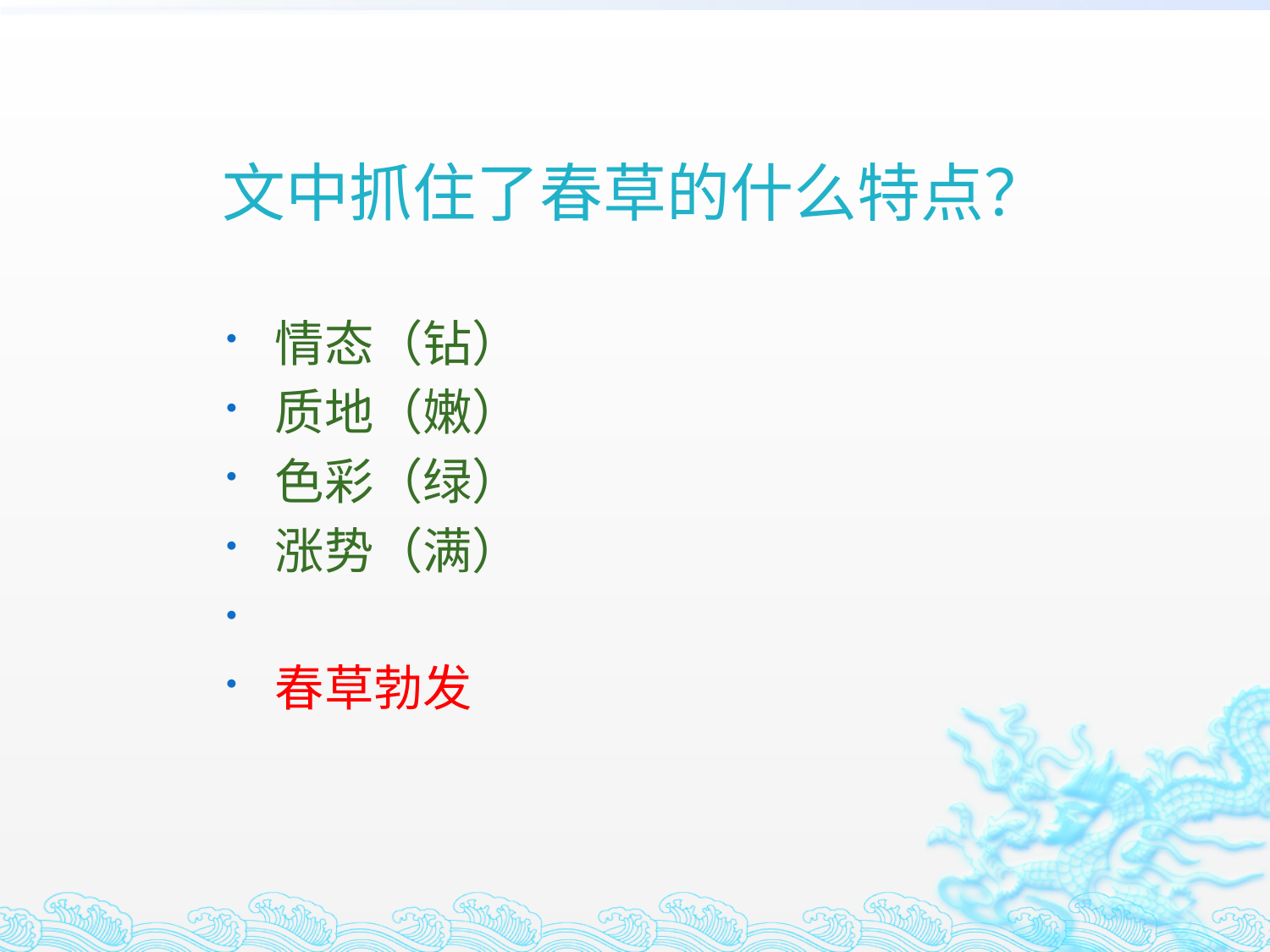

# 文中抓住了春草的什么特点？
情态（钻）
质地（嫩）
色彩（绿）
涨势（满）

春草勃发